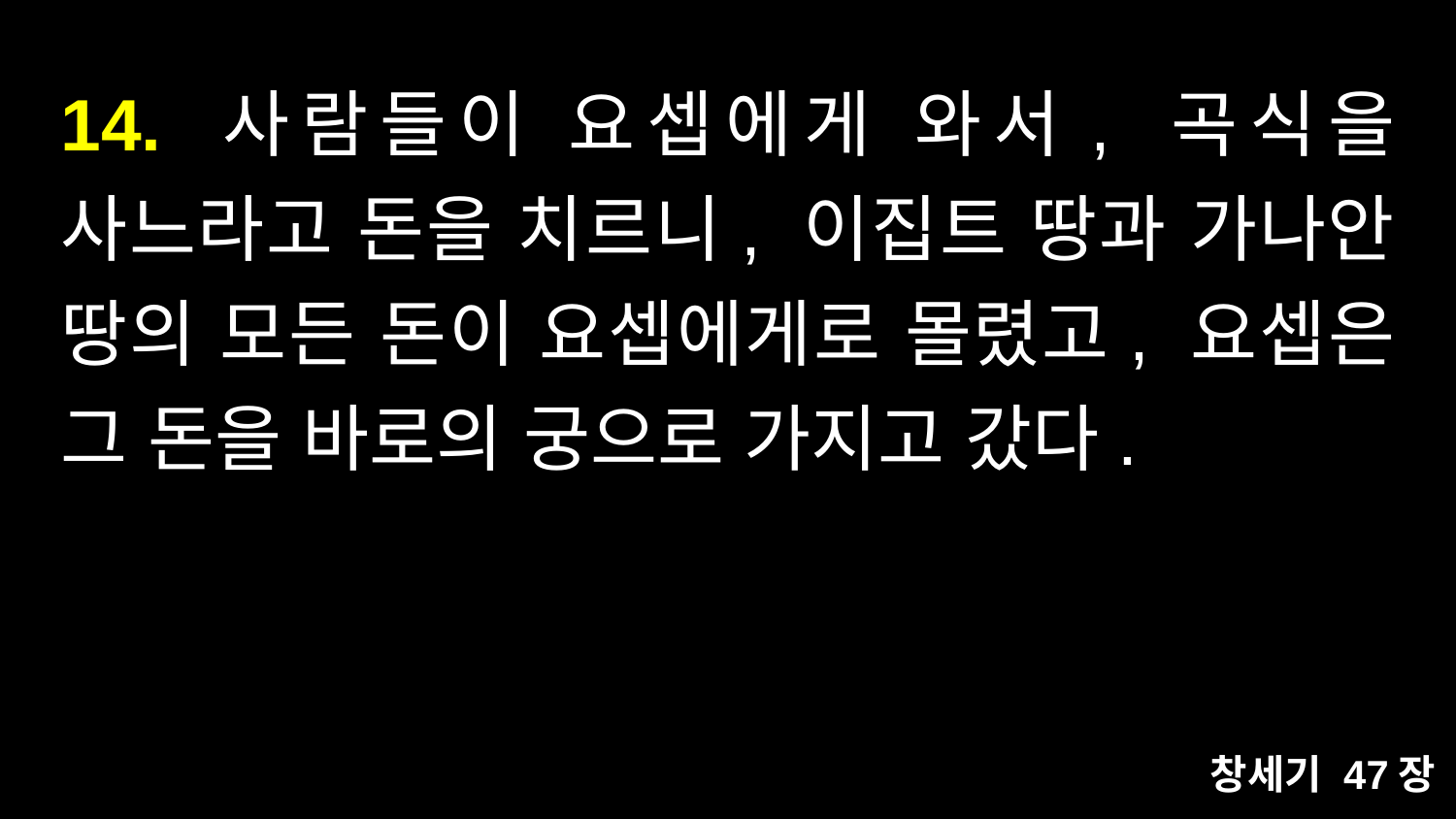

# 14. 사람들이 요셉에게 와서, 곡식을 사느라고 돈을 치르니, 이집트 땅과 가나안 땅의 모든 돈이 요셉에게로 몰렸고, 요셉은 그 돈을 바로의 궁으로 가지고 갔다.
창세기 47장